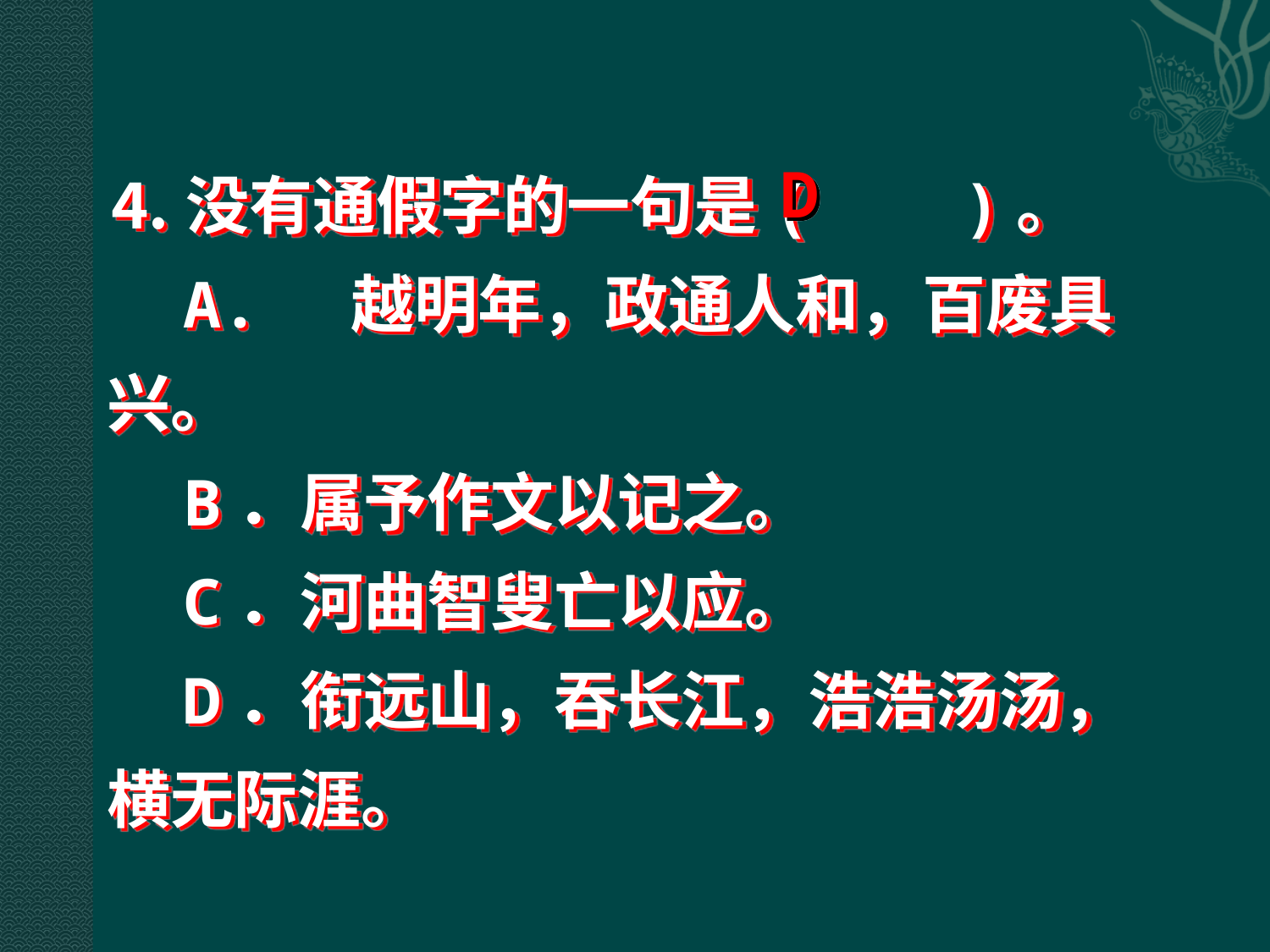

⒋没有通假字的一句是(    )。
  A.  越明年，政通人和，百废具兴。
  B．属予作文以记之。
  C．河曲智叟亡以应。
  D．衔远山，吞长江，浩浩汤汤，横无际涯。
D